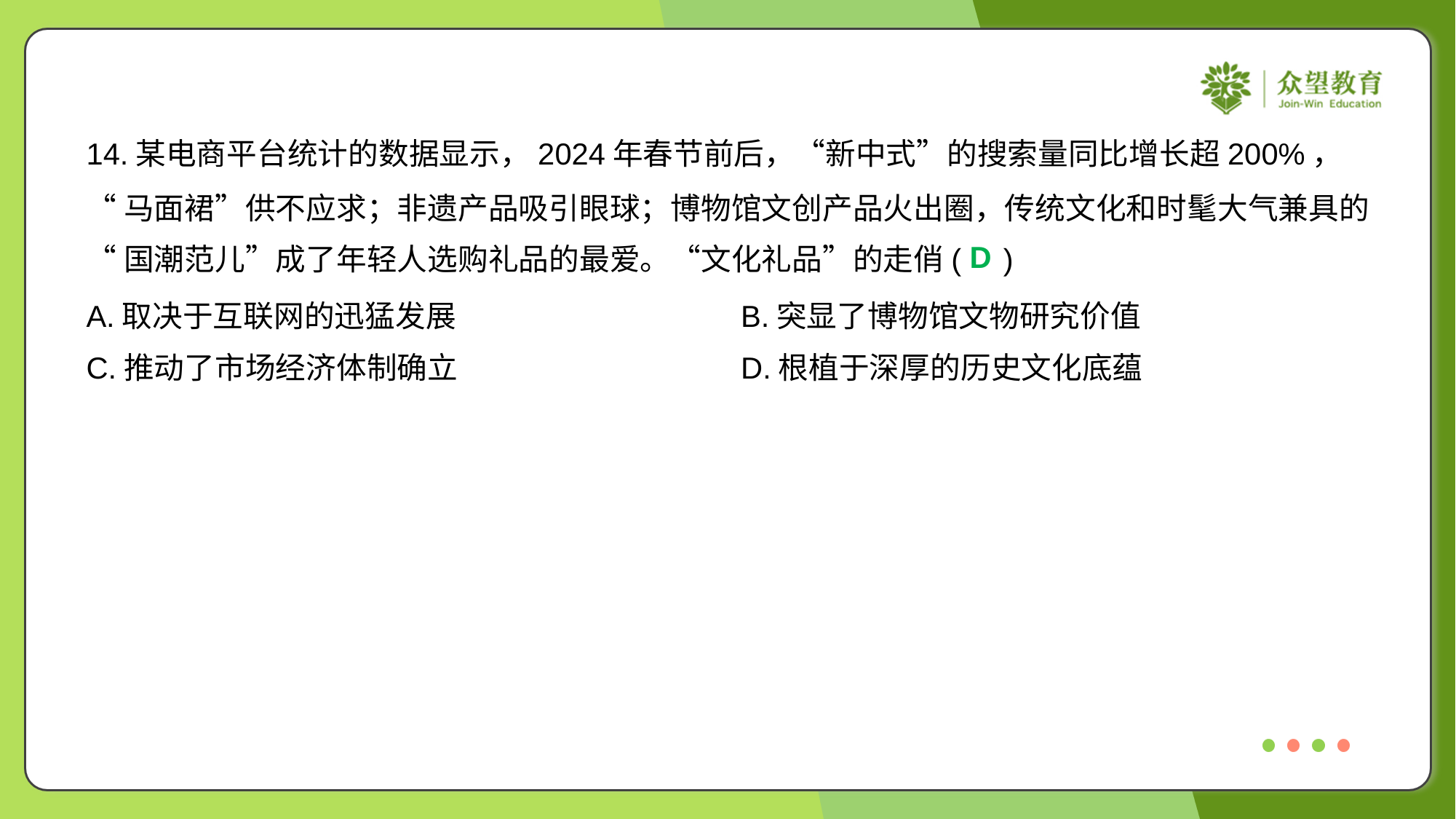

14.某电商平台统计的数据显示，2024年春节前后，“新中式”的搜索量同比增长超200%，
“马面裙”供不应求；非遗产品吸引眼球；博物馆文创产品火出圈，传统文化和时髦大气兼具的
“国潮范儿”成了年轻人选购礼品的最爱。“文化礼品”的走俏(     )
D
A.取决于互联网的迅猛发展	B.突显了博物馆文物研究价值
C.推动了市场经济体制确立	D.根植于深厚的历史文化底蕴